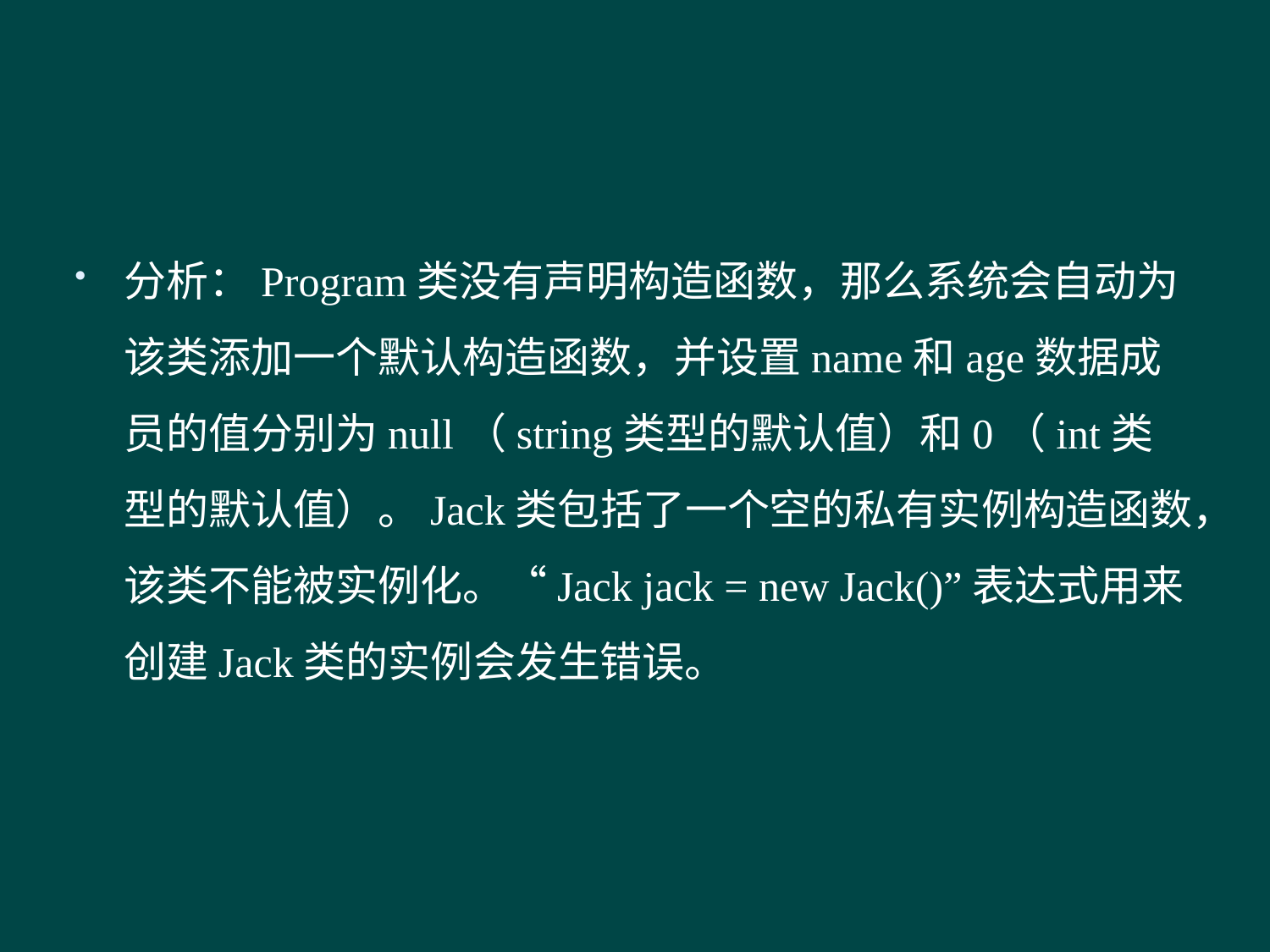

#
分析：Program类没有声明构造函数，那么系统会自动为该类添加一个默认构造函数，并设置name和age数据成员的值分别为null（string类型的默认值）和0（int类型的默认值）。Jack类包括了一个空的私有实例构造函数，该类不能被实例化。“Jack jack = new Jack()”表达式用来创建Jack类的实例会发生错误。